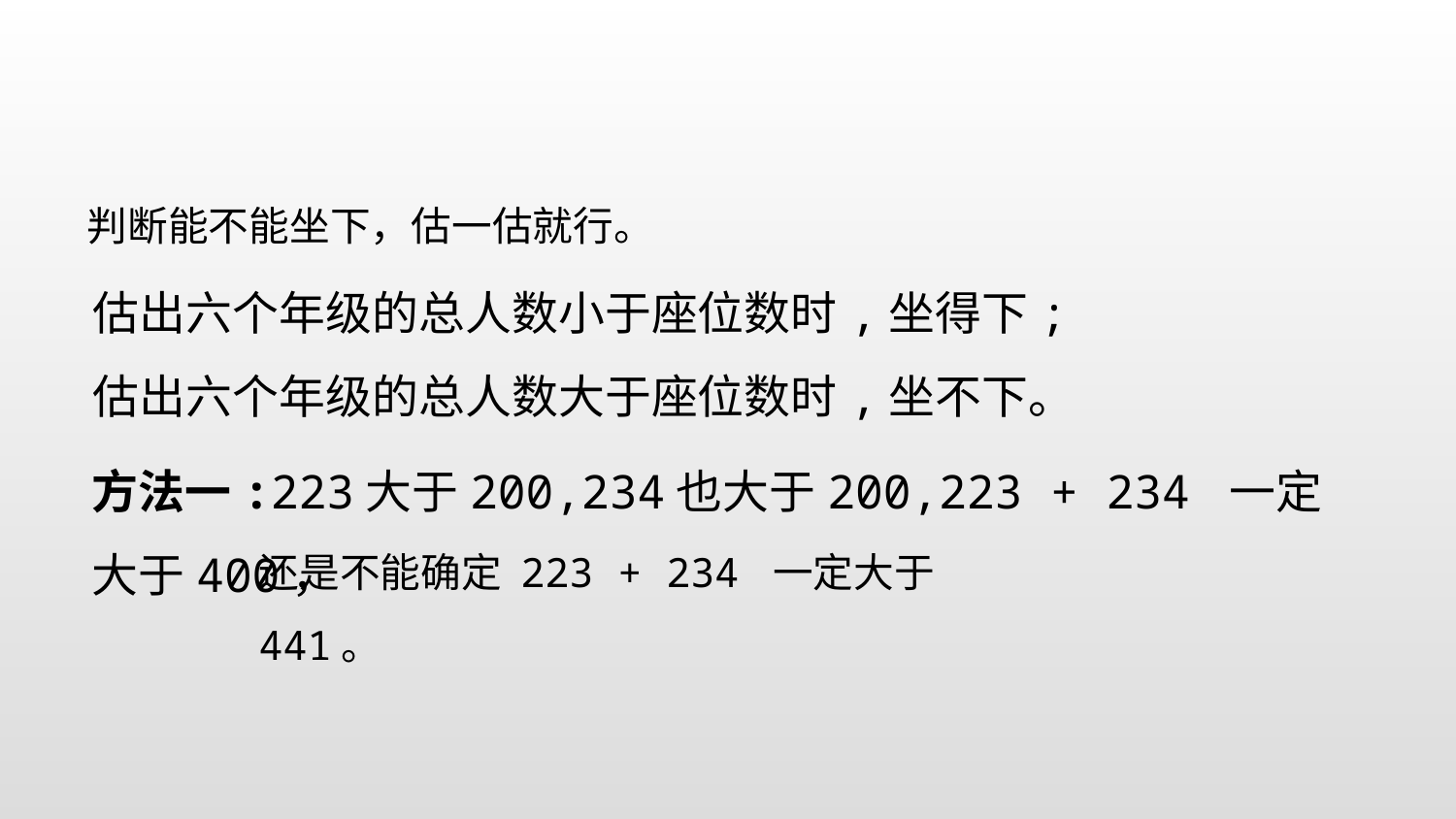

判断能不能坐下，估一估就行。
估出六个年级的总人数小于座位数时,坐得下;
估出六个年级的总人数大于座位数时,坐不下。
方法一:223大于200,234也大于200,223 + 234 一定大于400，
还是不能确定 223 + 234 一定大于 441。